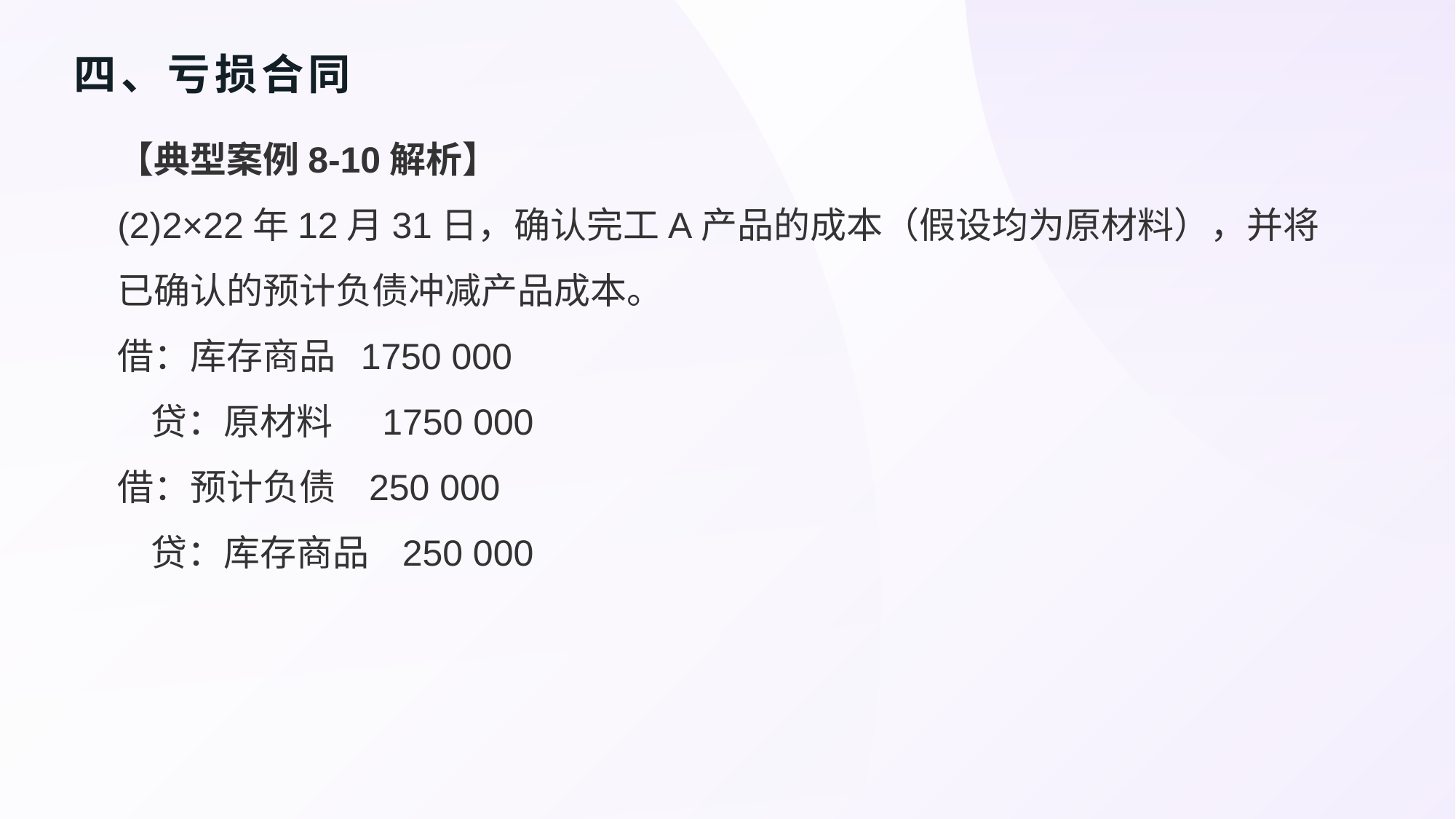

# 四、亏损合同
【典型案例8-10解析】
(2)2×22年12月31日，确认完工A产品的成本（假设均为原材料），并将已确认的预计负债冲减产品成本。
借：库存商品  1750 000
   贷：原材料     1750 000
借：预计负债   250 000
   贷：库存商品   250 000